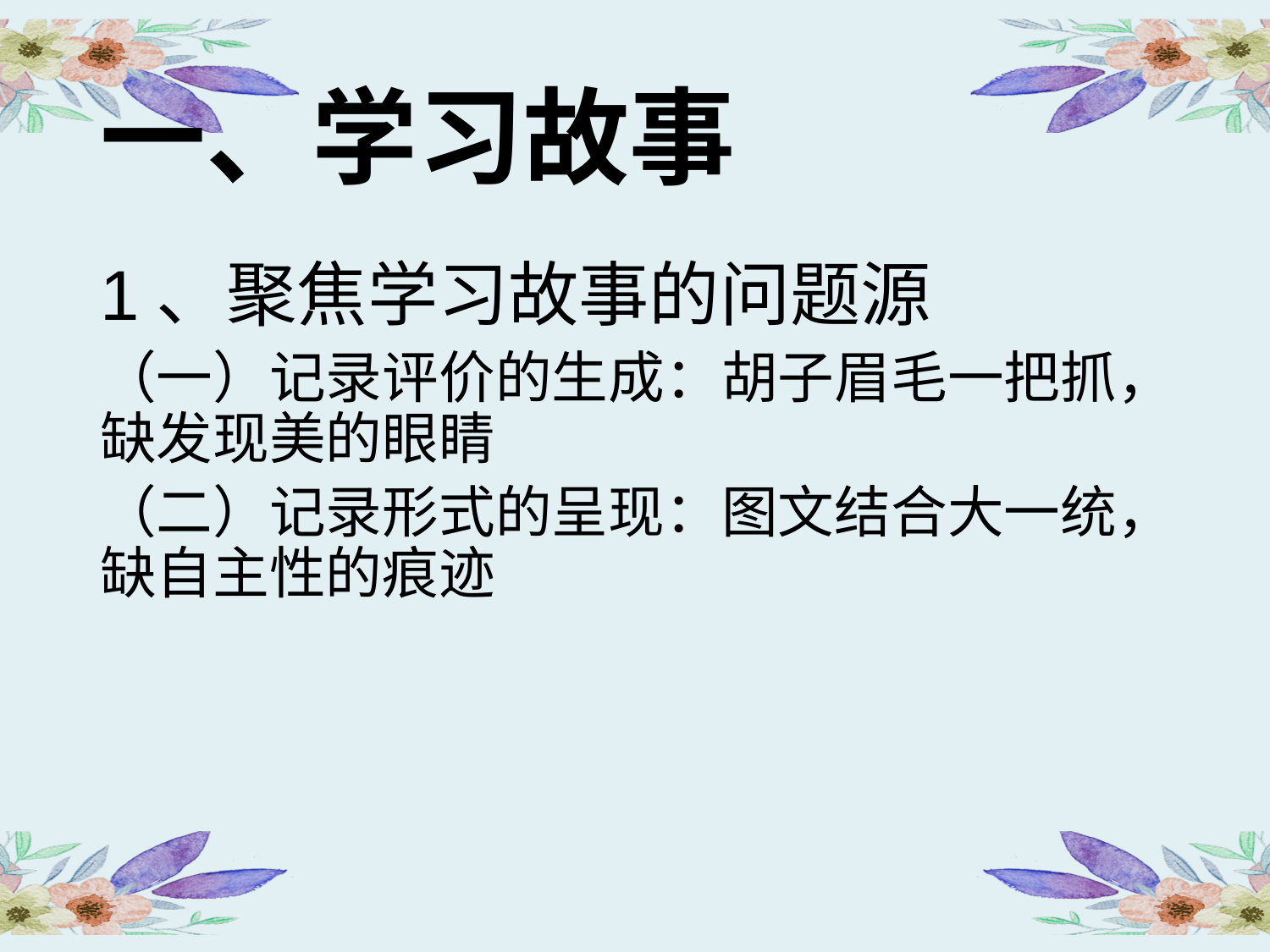

# 一、学习故事
1、聚焦学习故事的问题源
（一）记录评价的生成：胡子眉毛一把抓，缺发现美的眼睛
（二）记录形式的呈现：图文结合大一统，缺自主性的痕迹